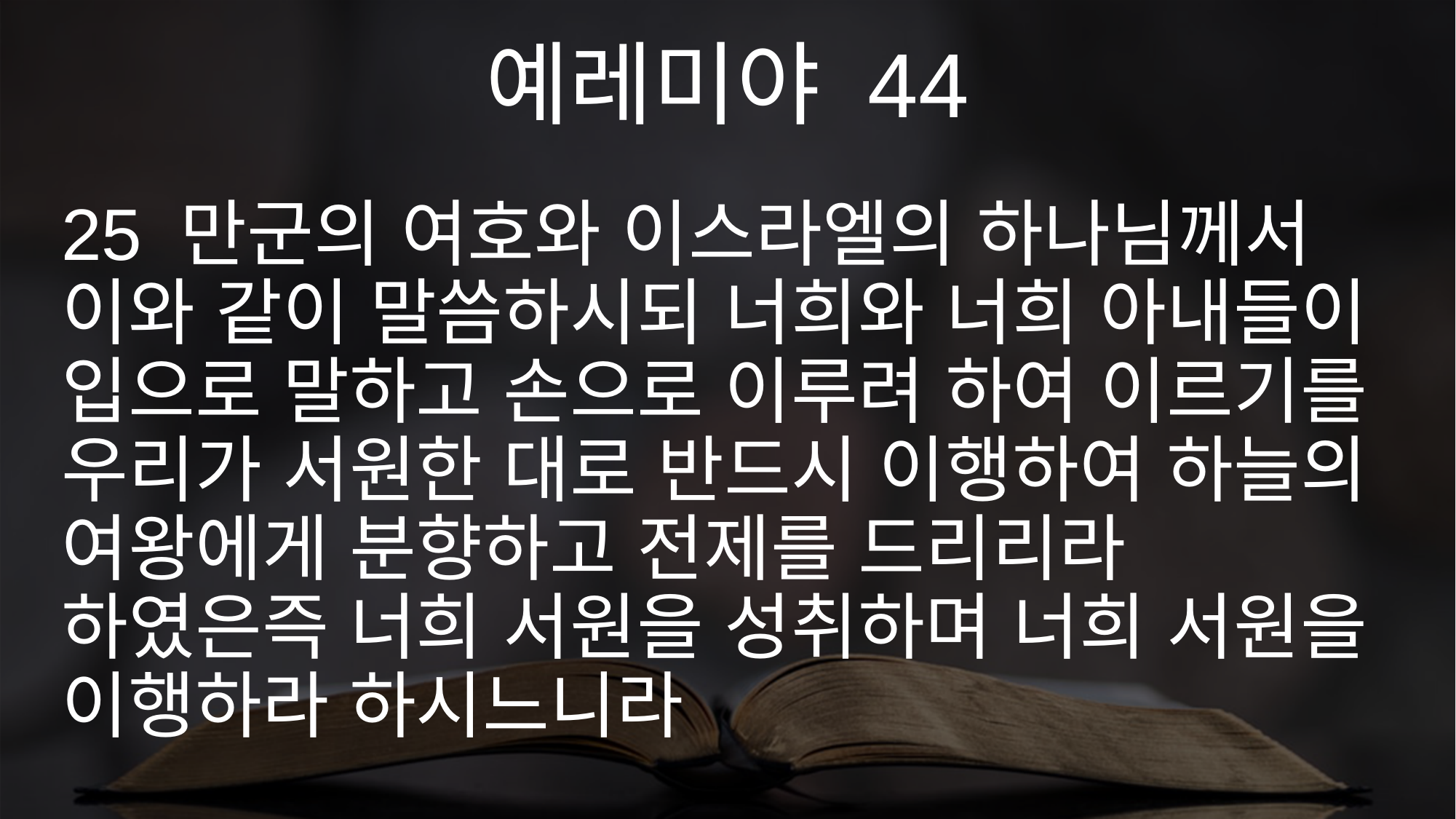

예레미야 44
25 만군의 여호와 이스라엘의 하나님께서 이와 같이 말씀하시되 너희와 너희 아내들이 입으로 말하고 손으로 이루려 하여 이르기를 우리가 서원한 대로 반드시 이행하여 하늘의 여왕에게 분향하고 전제를 드리리라 하였은즉 너희 서원을 성취하며 너희 서원을 이행하라 하시느니라